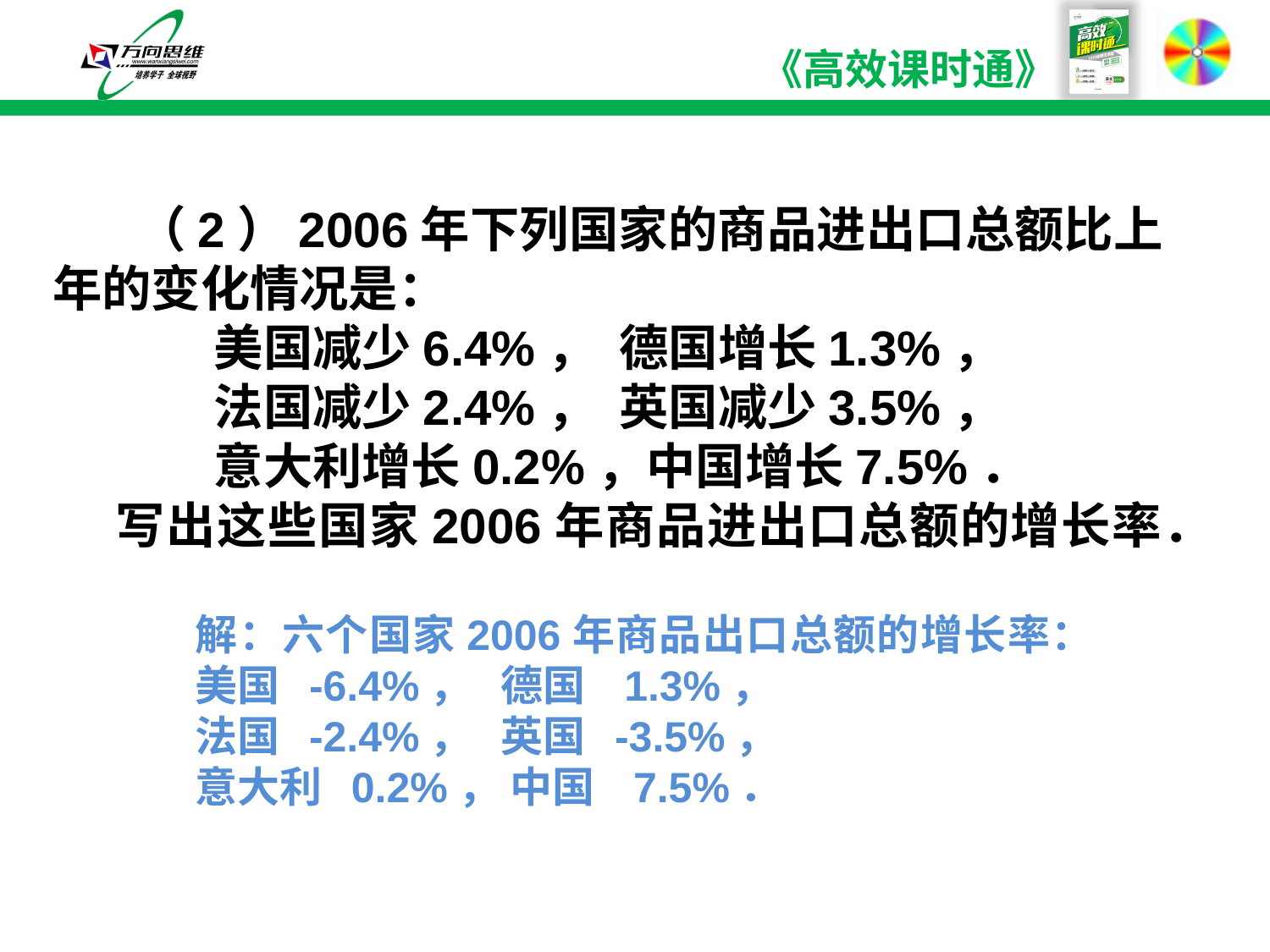

（2）2006年下列国家的商品进出口总额比上年的变化情况是：
          美国减少6.4%，  德国增长1.3%，
          法国减少2.4%，  英国减少3.5%，
          意大利增长0.2%，中国增长7.5%．
 写出这些国家2006年商品进出口总额的增长率．
解：六个国家2006年商品出口总额的增长率：
美国  -6.4%，   德国   1.3%，
法国  -2.4%，   英国  -3.5%，
意大利  0.2%， 中国   7.5%．